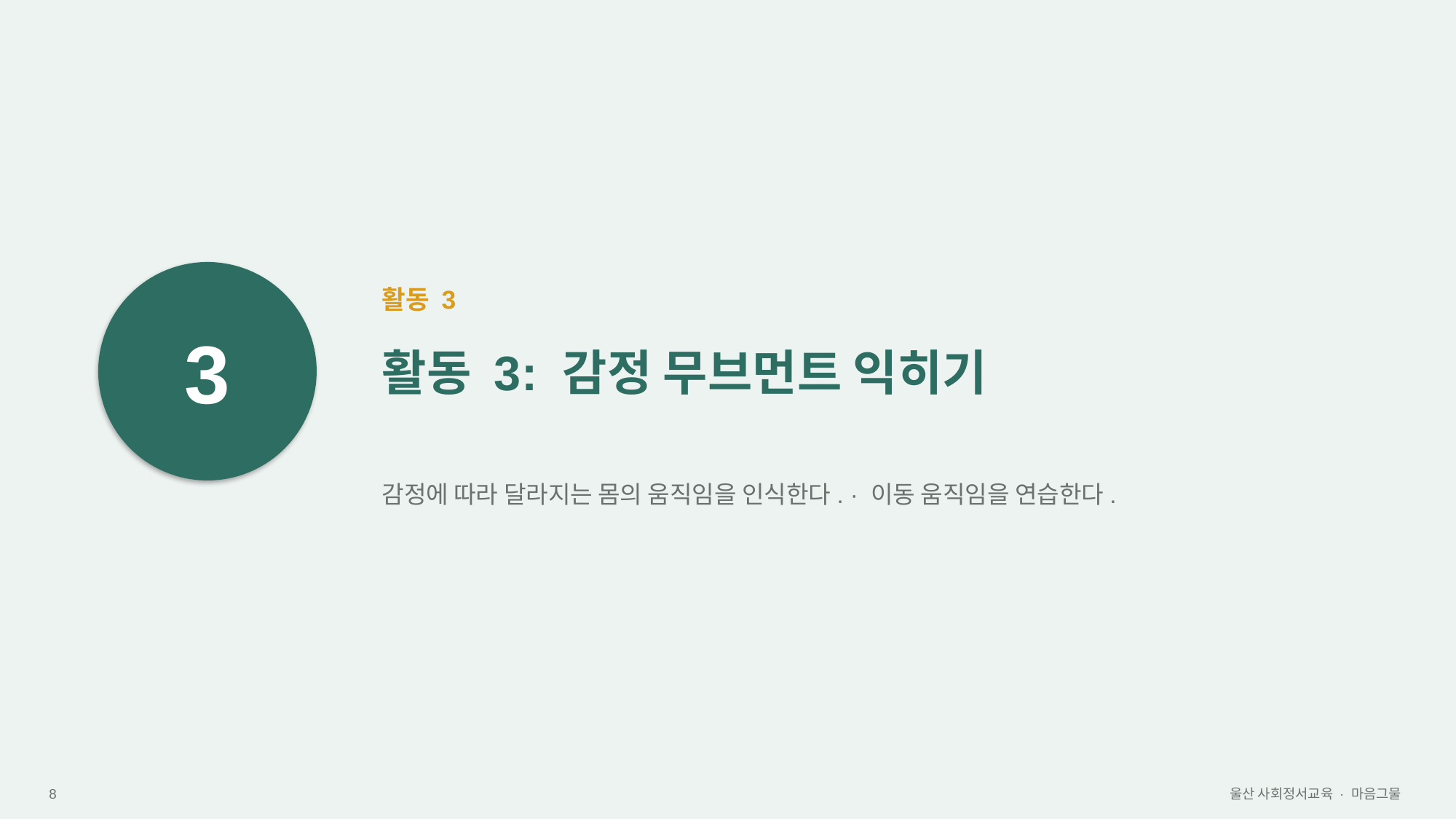

3
활동 3
활동 3: 감정 무브먼트 익히기
감정에 따라 달라지는 몸의 움직임을 인식한다. · 이동 움직임을 연습한다.
8
울산 사회정서교육 · 마음그물